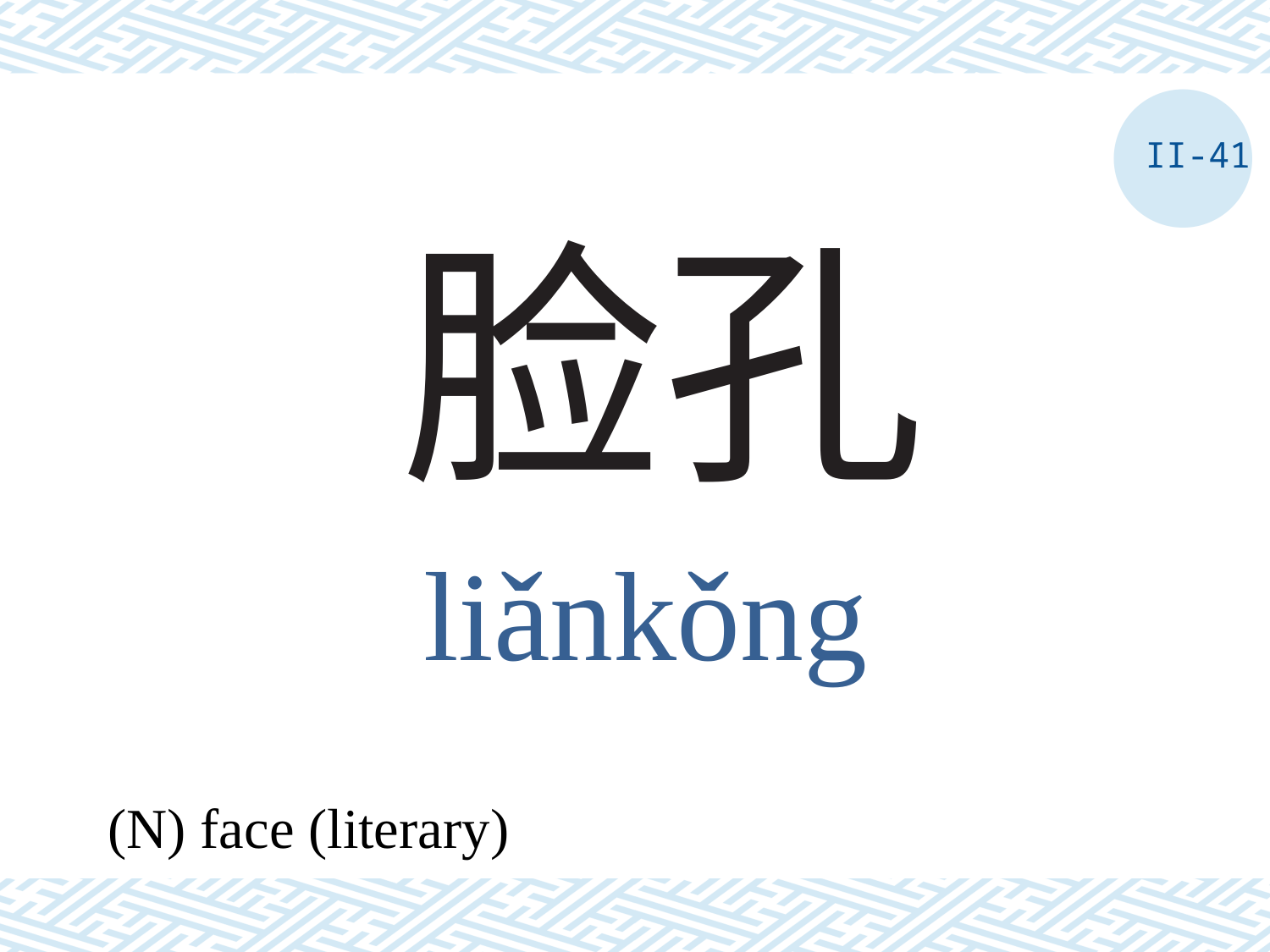

II-41

# 脸孔
liǎnkǒng
(N) face (literary)